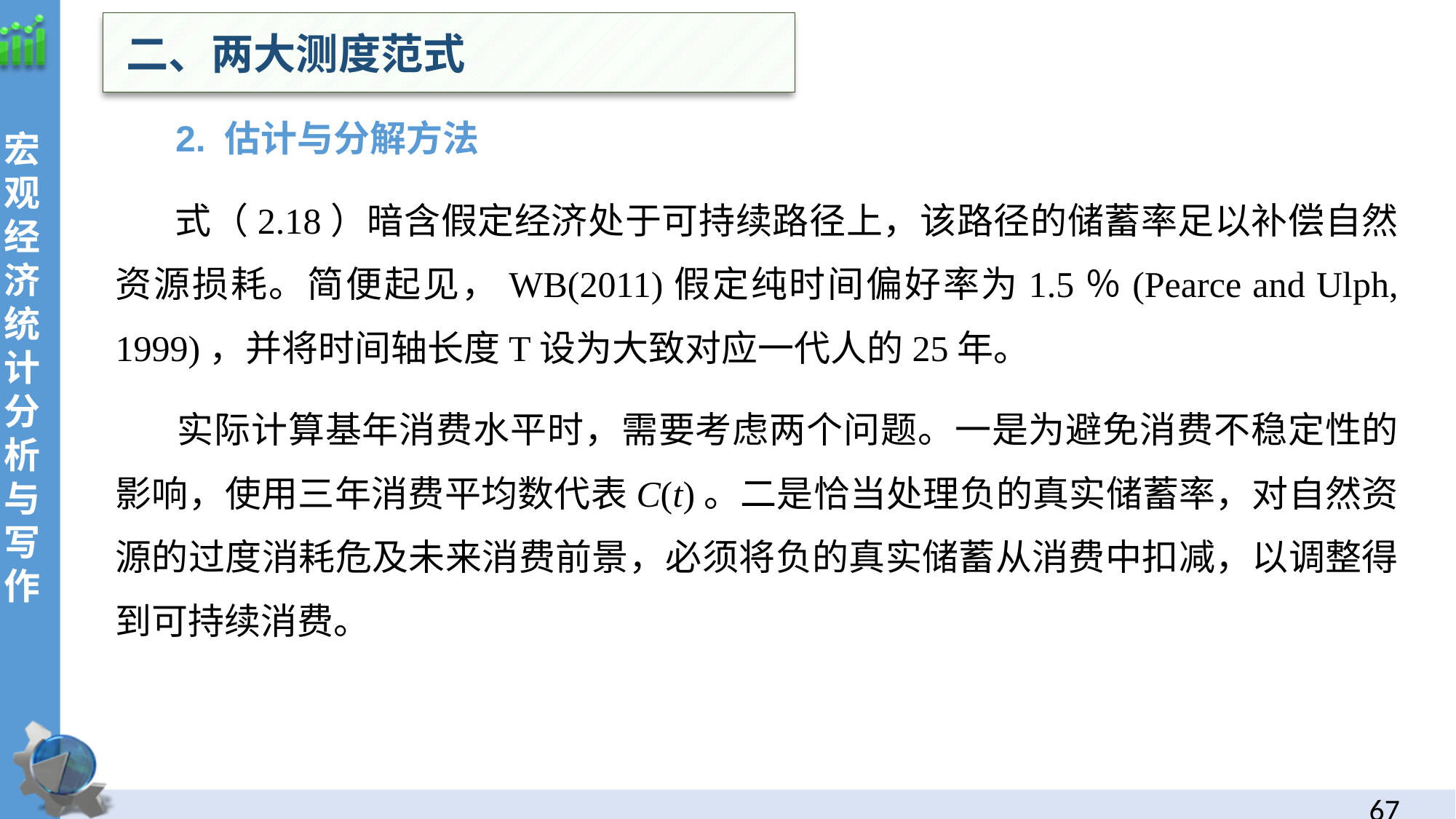

二、两大测度范式

          2. 估计与分解方法
         式（2.18）暗含假定经济处于可持续路径上，该路径的储蓄率足以补偿自然资源损耗。简便起见，WB(2011)假定纯时间偏好率为1.5％(Pearce and Ulph, 1999)，并将时间轴长度T设为大致对应一代人的25年。
         实际计算基年消费水平时，需要考虑两个问题。一是为避免消费不稳定性的影响，使用三年消费平均数代表C(t)。二是恰当处理负的真实储蓄率，对自然资源的过度消耗危及未来消费前景，必须将负的真实储蓄从消费中扣减，以调整得到可持续消费。

67